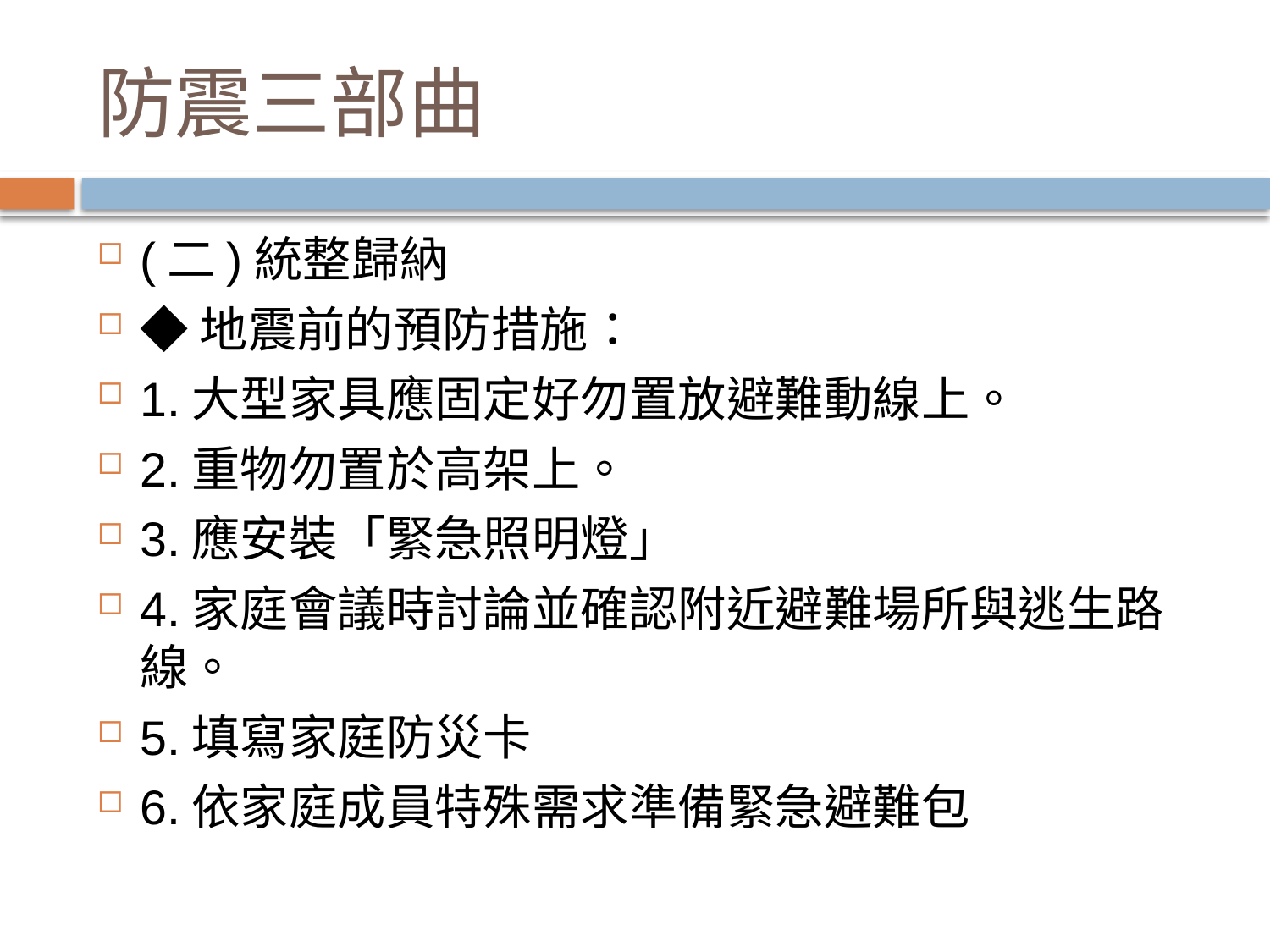

# 防震三部曲
(二)統整歸納
◆地震前的預防措施：
1.大型家具應固定好勿置放避難動線上。
2.重物勿置於高架上。
3.應安裝「緊急照明燈」
4.家庭會議時討論並確認附近避難場所與逃生路線。
5.填寫家庭防災卡
6.依家庭成員特殊需求準備緊急避難包